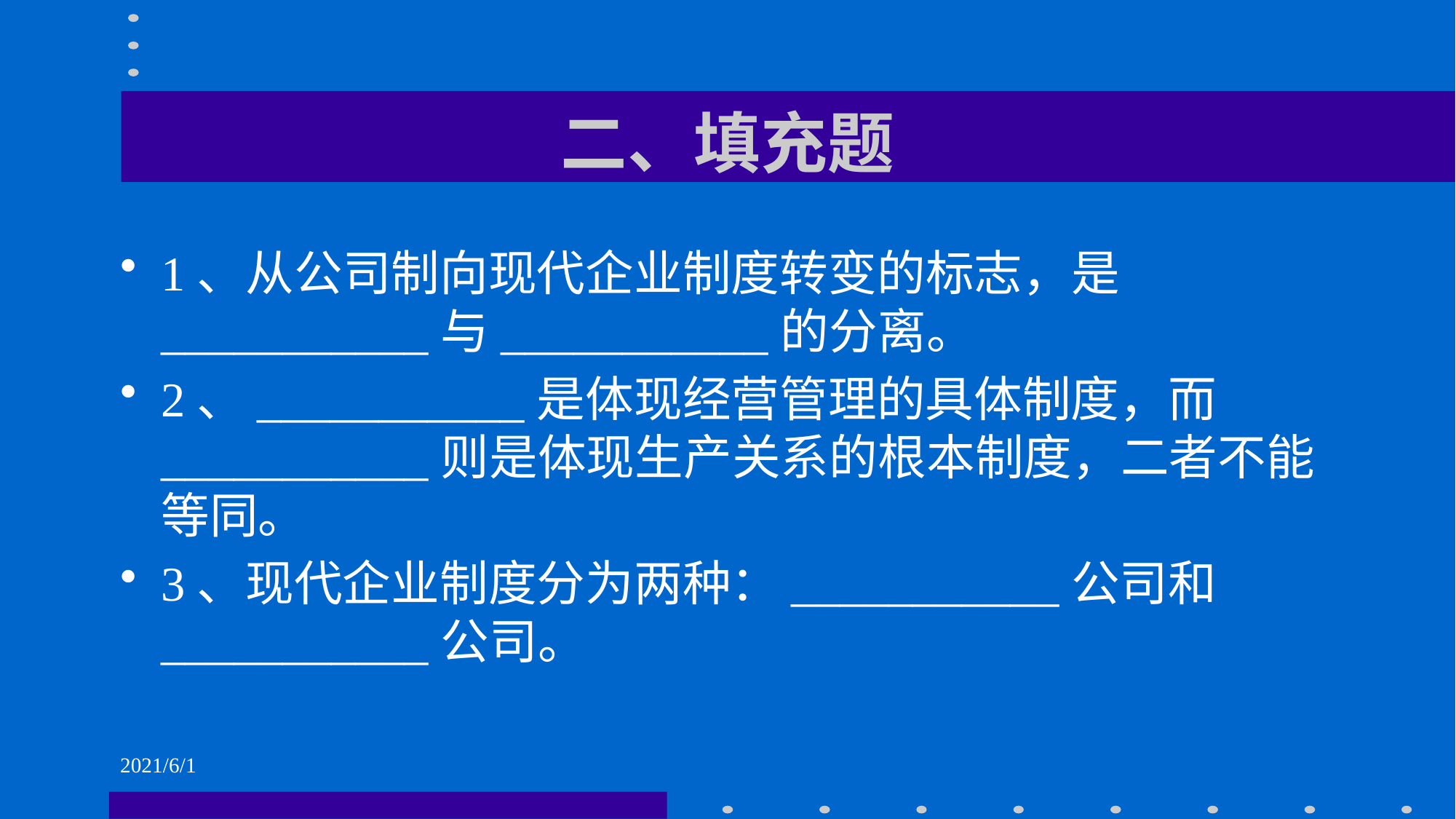

# 二、填充题
1、从公司制向现代企业制度转变的标志，是___________与___________的分离。
2、___________是体现经营管理的具体制度，而___________则是体现生产关系的根本制度，二者不能等同。
3、现代企业制度分为两种：___________公司和___________公司。
2021/6/1